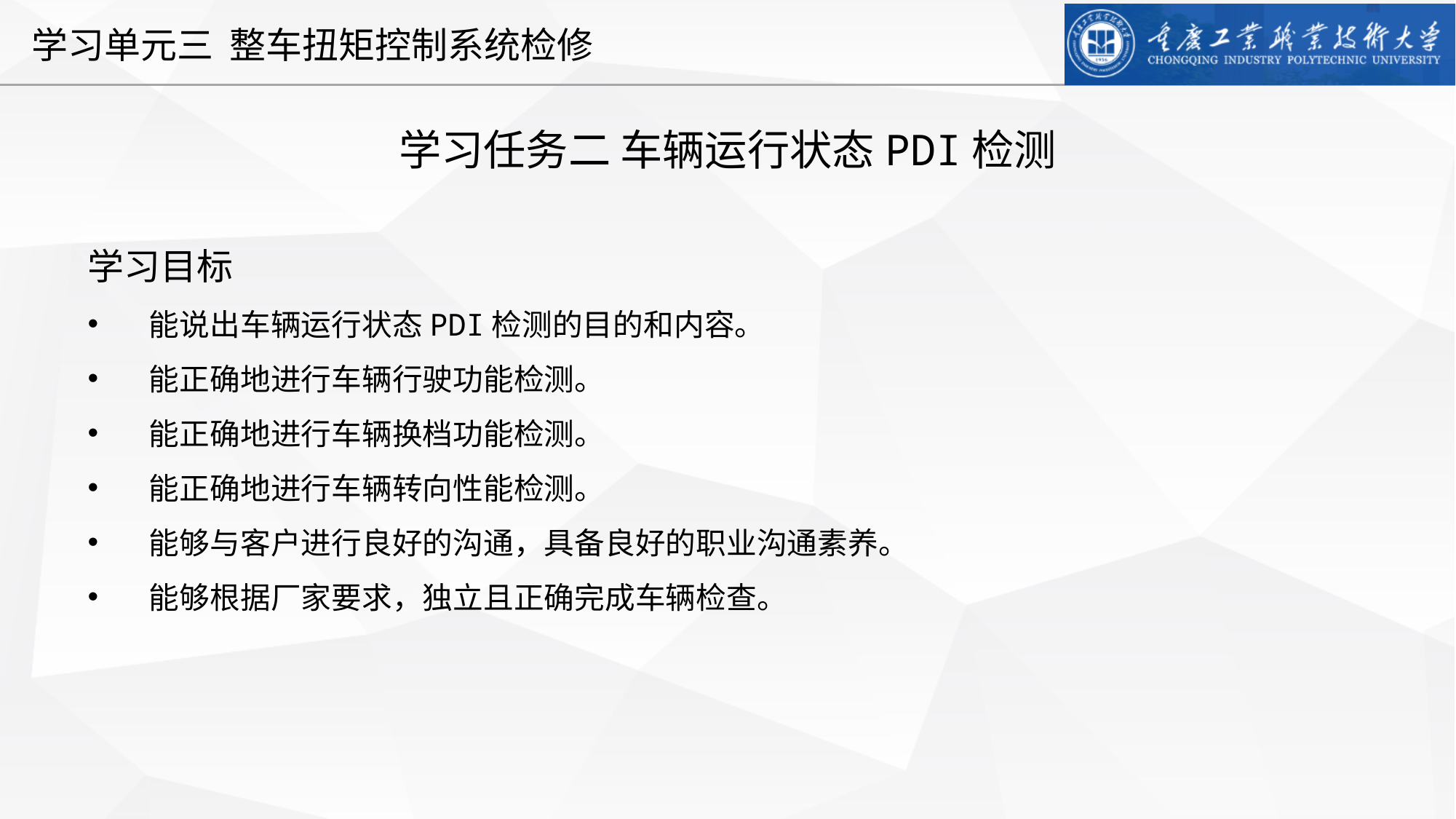

学习任务二 车辆运行状态PDI检测
学习目标
能说出车辆运行状态PDI检测的目的和内容。
能正确地进行车辆行驶功能检测。
能正确地进行车辆换档功能检测。
能正确地进行车辆转向性能检测。
能够与客户进行良好的沟通，具备良好的职业沟通素养。
能够根据厂家要求，独立且正确完成车辆检查。